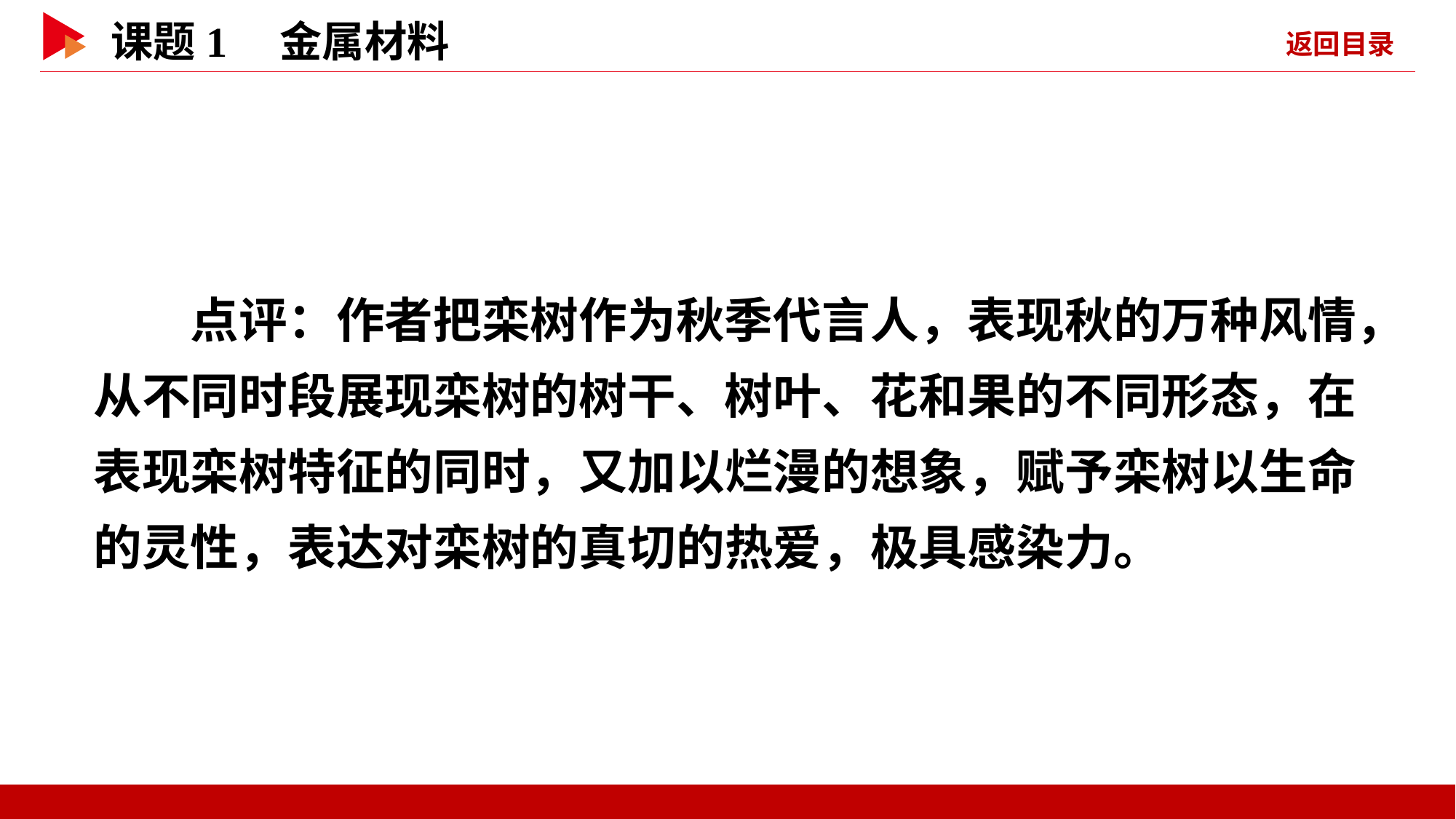

点评：作者把栾树作为秋季代言人，表现秋的万种风情，从不同时段展现栾树的树干、树叶、花和果的不同形态，在表现栾树特征的同时，又加以烂漫的想象，赋予栾树以生命的灵性，表达对栾树的真切的热爱，极具感染力。